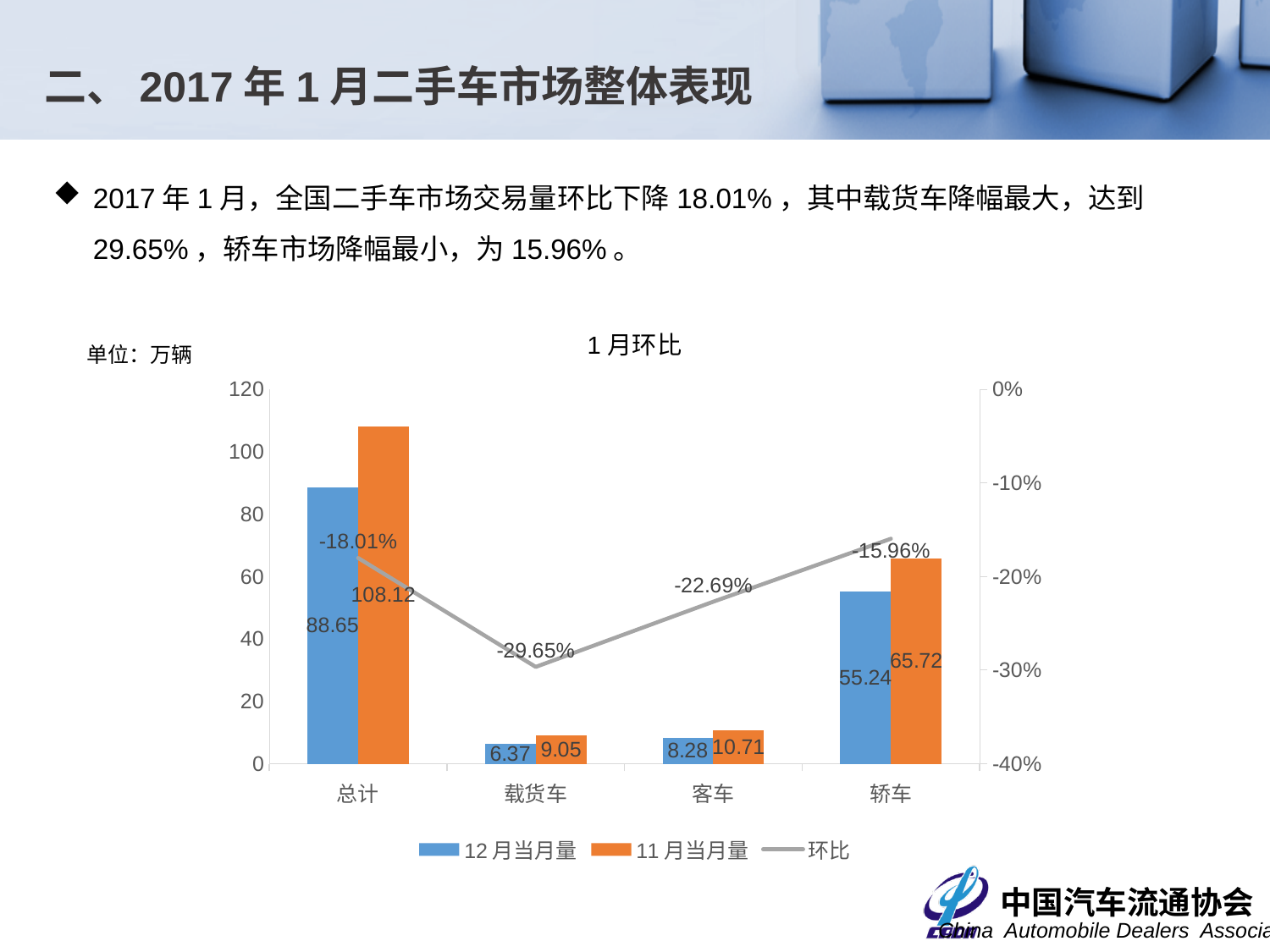

二、2017年1月二手车市场整体表现
2017年1月，全国二手车市场交易量环比下降18.01%，其中载货车降幅最大，达到29.65%，轿车市场降幅最小，为15.96%。

### Chart: 1月环比

| Category | 12月当月量 | 11月当月量 | 环比 |
|---|---|---|---|
| 总计 | 88.6472 | 108.1207 | -0.180108896816243 |
| 载货车 | 6.368 | 9.0525 | -0.296547914940624 |
| 客车 | 8.2809 | 10.7106 | -0.226850036412526 |
| 轿车 | 55.2365 | 65.7232 | -0.159558572924021 |
单位：万辆